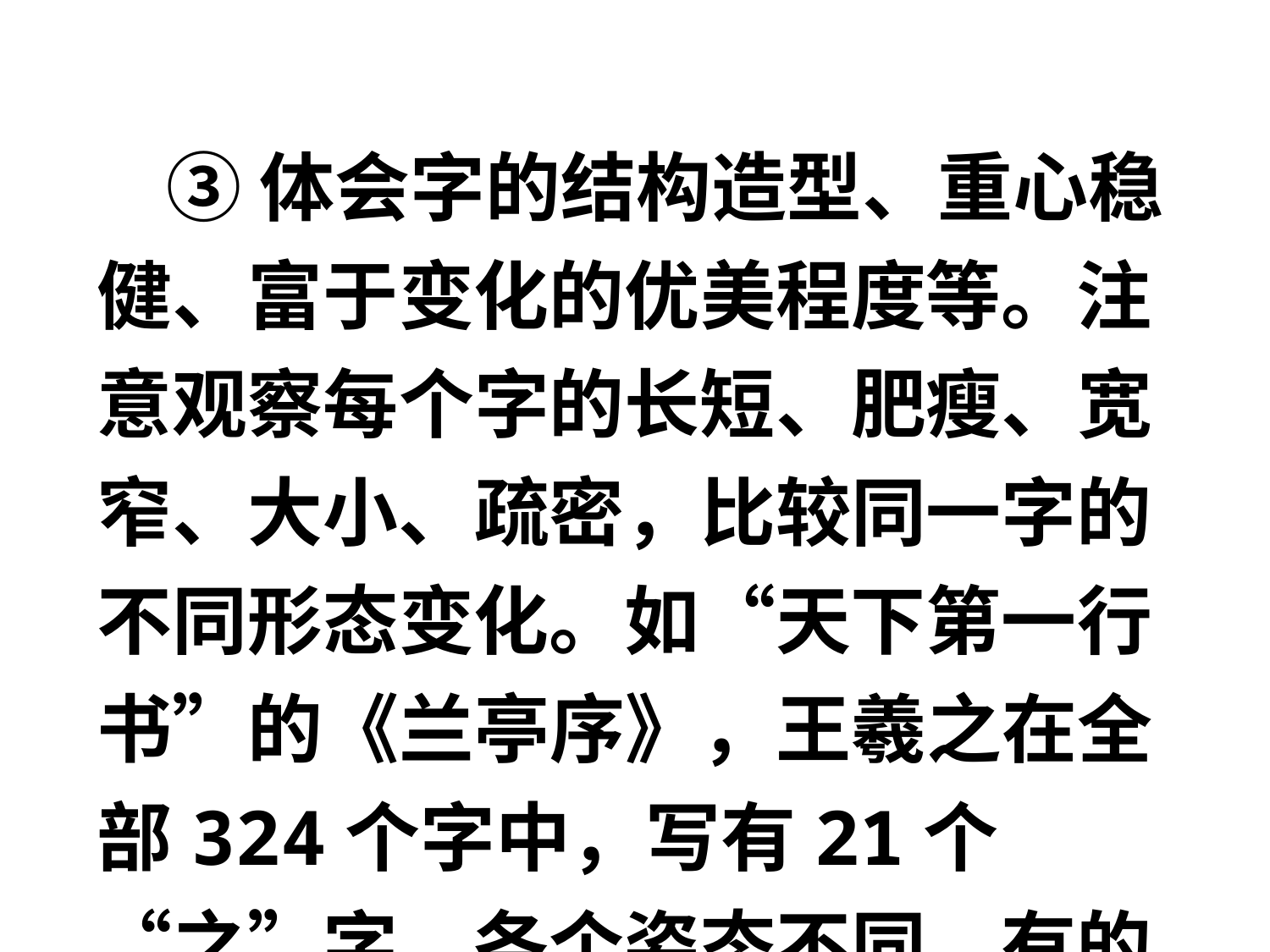

③体会字的结构造型、重心稳健、富于变化的优美程度等。注意观察每个字的长短、肥瘦、宽窄、大小、疏密，比较同一字的不同形态变化。如“天下第一行书”的《兰亭序》，王羲之在全部324个字中，写有21个“之”字，各个姿态不同，有的平和，有的窈窕，有的紧凑，真好像有情的图画。